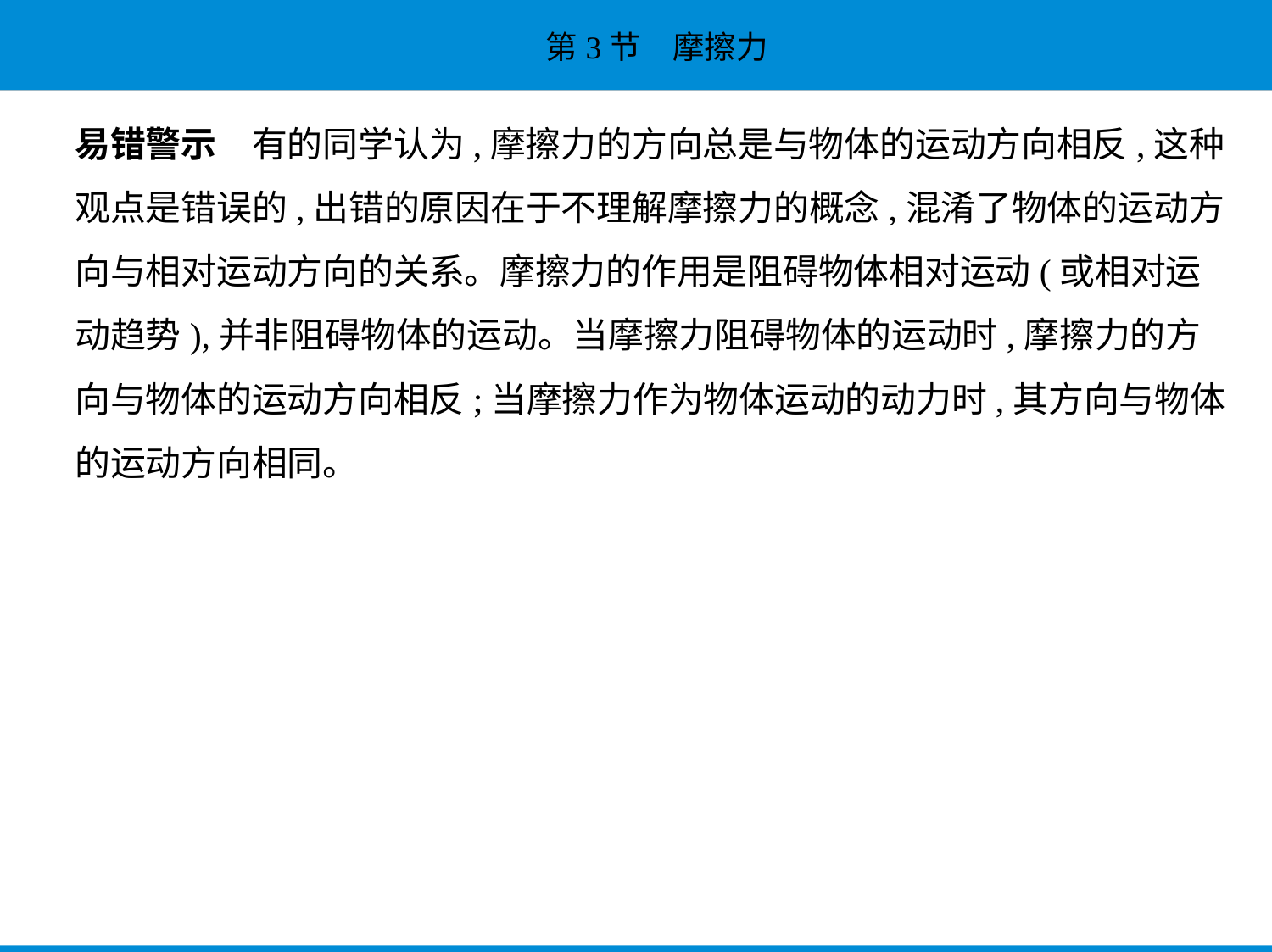

易错警示　有的同学认为,摩擦力的方向总是与物体的运动方向相反,这种
观点是错误的,出错的原因在于不理解摩擦力的概念,混淆了物体的运动方
向与相对运动方向的关系。摩擦力的作用是阻碍物体相对运动(或相对运
动趋势),并非阻碍物体的运动。当摩擦力阻碍物体的运动时,摩擦力的方
向与物体的运动方向相反;当摩擦力作为物体运动的动力时,其方向与物体
的运动方向相同。